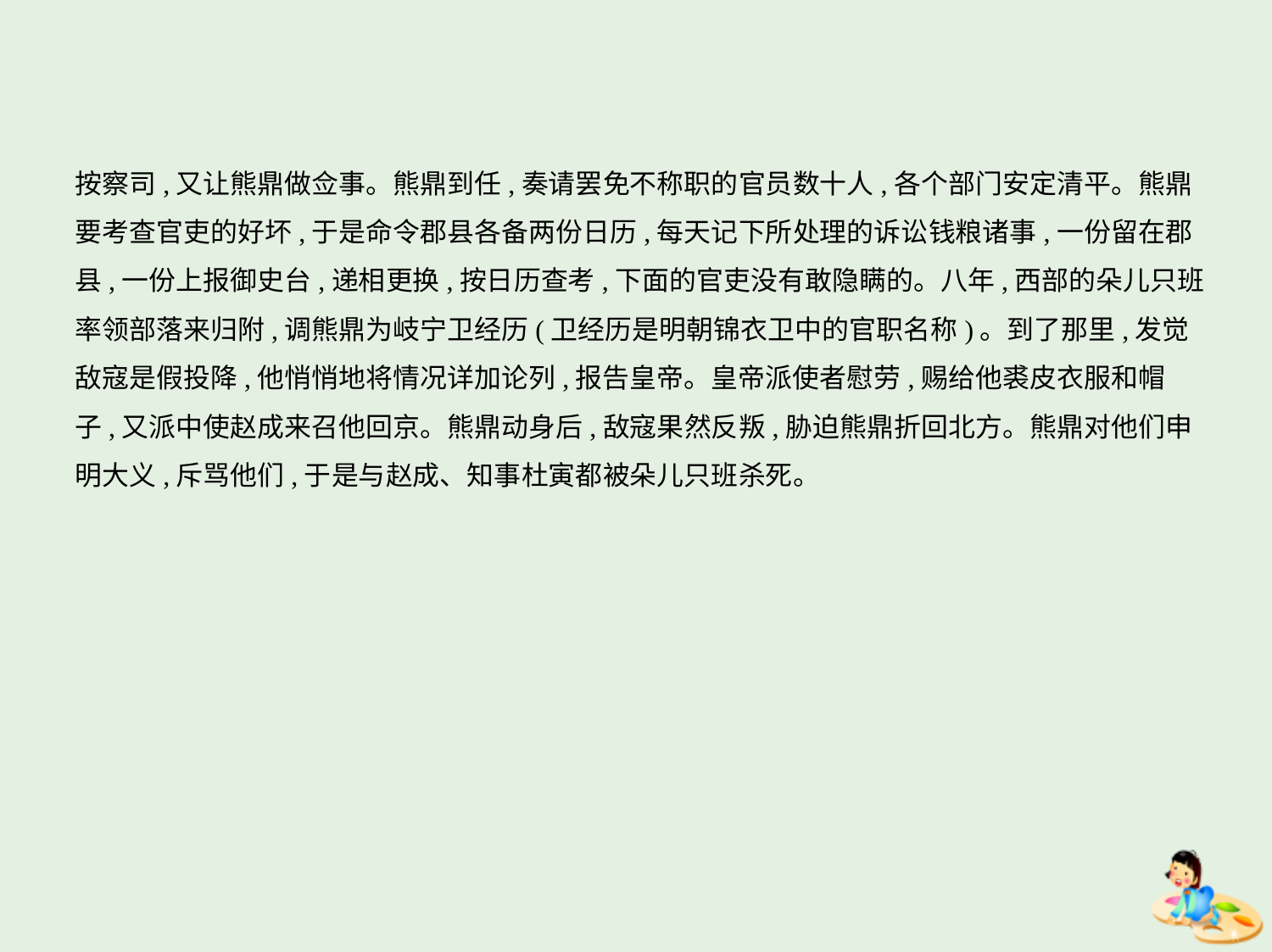

按察司,又让熊鼎做佥事。熊鼎到任,奏请罢免不称职的官员数十人,各个部门安定清平。熊鼎
要考查官吏的好坏,于是命令郡县各备两份日历,每天记下所处理的诉讼钱粮诸事,一份留在郡
县,一份上报御史台,递相更换,按日历查考,下面的官吏没有敢隐瞒的。八年,西部的朵儿只班率领部落来归附,调熊鼎为岐宁卫经历(卫经历是明朝锦衣卫中的官职名称)。到了那里,发觉
敌寇是假投降,他悄悄地将情况详加论列,报告皇帝。皇帝派使者慰劳,赐给他裘皮衣服和帽
子,又派中使赵成来召他回京。熊鼎动身后,敌寇果然反叛,胁迫熊鼎折回北方。熊鼎对他们申
明大义,斥骂他们,于是与赵成、知事杜寅都被朵儿只班杀死。